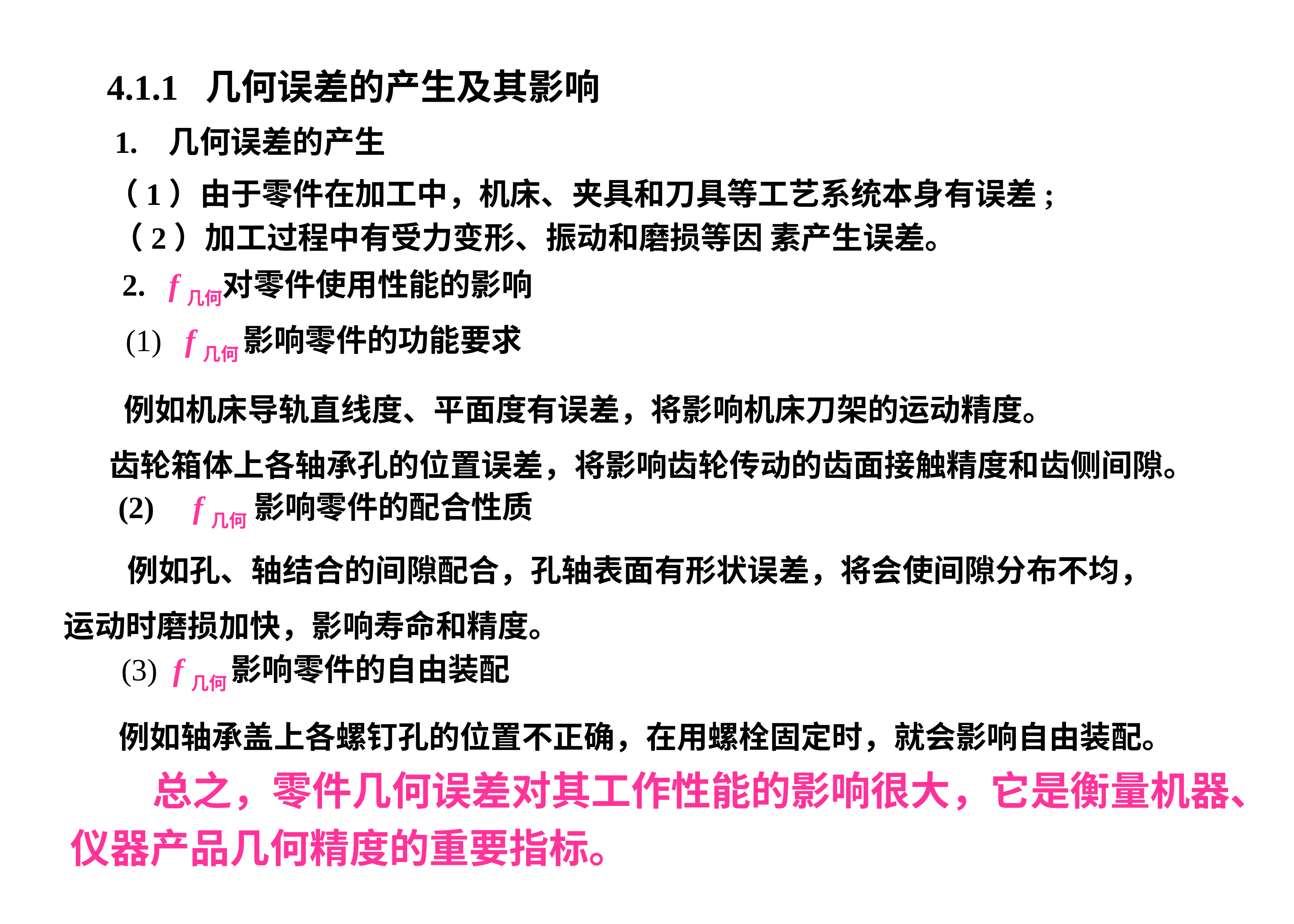

3
4.1.1  几何误差的产生及其影响
1.   几何误差的产生
（1）由于零件在加工中，机床、夹具和刀具等工艺系统本身有误差;
 （2）加工过程中有受力变形、振动和磨损等因 素产生误差。
 2.   f几何对零件使用性能的影响
(1)   f几何 影响零件的功能要求
 例如机床导轨直线度、平面度有误差，将影响机床刀架的运动精度。
齿轮箱体上各轴承孔的位置误差，将影响齿轮传动的齿面接触精度和齿侧间隙。
(2)     f几何 影响零件的配合性质
        例如孔、轴结合的间隙配合，孔轴表面有形状误差，将会使间隙分布不均，运动时磨损加快，影响寿命和精度。
(3)  f几何 影响零件的自由装配
  例如轴承盖上各螺钉孔的位置不正确，在用螺栓固定时，就会影响自由装配。
        总之，零件几何误差对其工作性能的影响很大，它是衡量机器、仪器产品几何精度的重要指标。